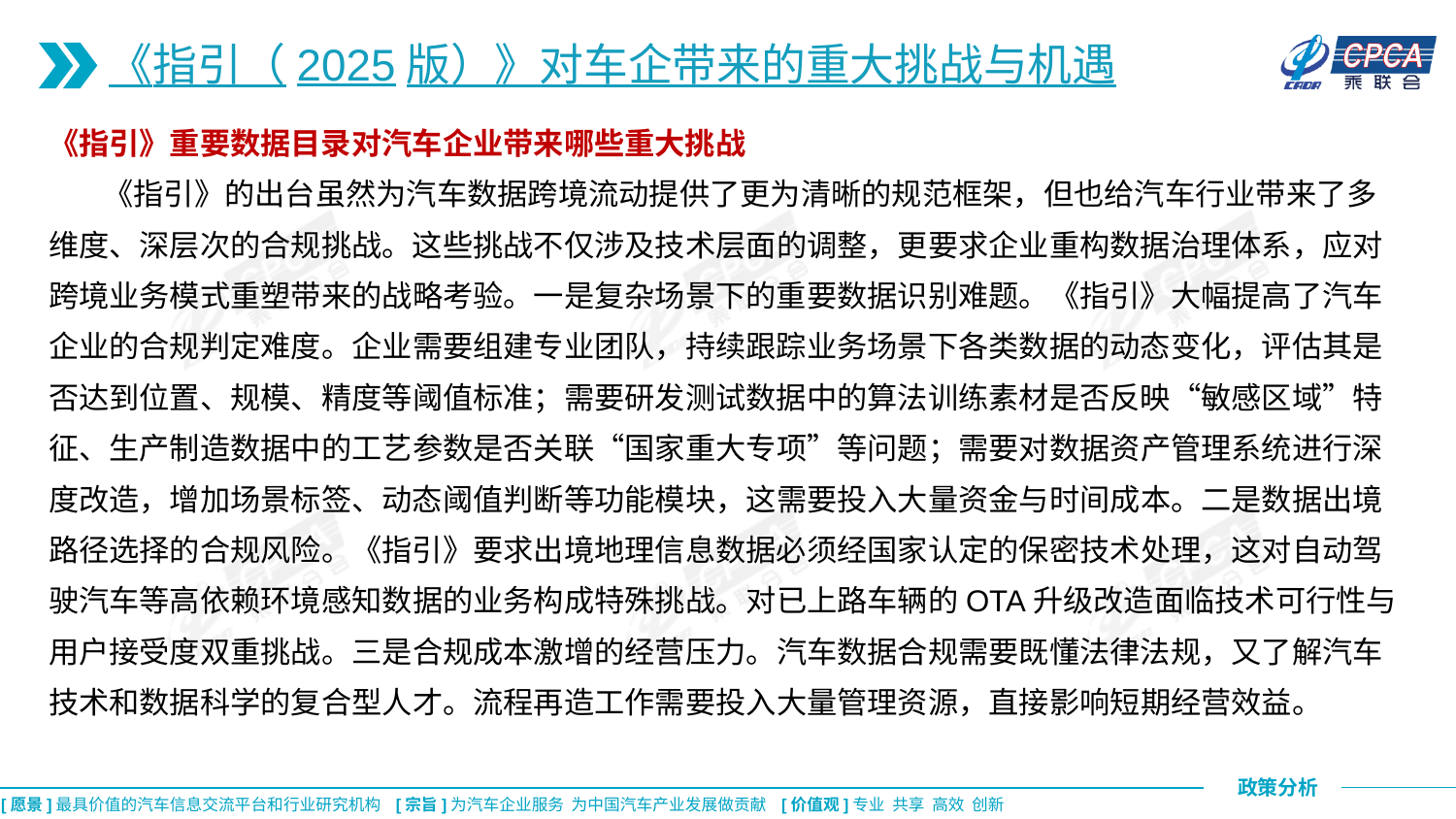

《指引（2025版）》对车企带来的重大挑战与机遇
《指引》重要数据目录对汽车企业带来哪些重大挑战
       《指引》的出台虽然为汽车数据跨境流动提供了更为清晰的规范框架，但也给汽车行业带来了多维度、深层次的合规挑战。这些挑战不仅涉及技术层面的调整，更要求企业重构数据治理体系，应对跨境业务模式重塑带来的战略考验。一是复杂场景下的重要数据识别难题。《指引》大幅提高了汽车企业的合规判定难度。企业需要组建专业团队，持续跟踪业务场景下各类数据的动态变化，评估其是否达到位置、规模、精度等阈值标准；需要研发测试数据中的算法训练素材是否反映“敏感区域”特征、生产制造数据中的工艺参数是否关联“国家重大专项”等问题；需要对数据资产管理系统进行深度改造，增加场景标签、动态阈值判断等功能模块，这需要投入大量资金与时间成本。二是数据出境路径选择的合规风险。《指引》要求出境地理信息数据必须经国家认定的保密技术处理，这对自动驾驶汽车等高依赖环境感知数据的业务构成特殊挑战。对已上路车辆的OTA升级改造面临技术可行性与用户接受度双重挑战。三是合规成本激增的经营压力。汽车数据合规需要既懂法律法规，又了解汽车技术和数据科学的复合型人才。流程再造工作需要投入大量管理资源，直接影响短期经营效益。